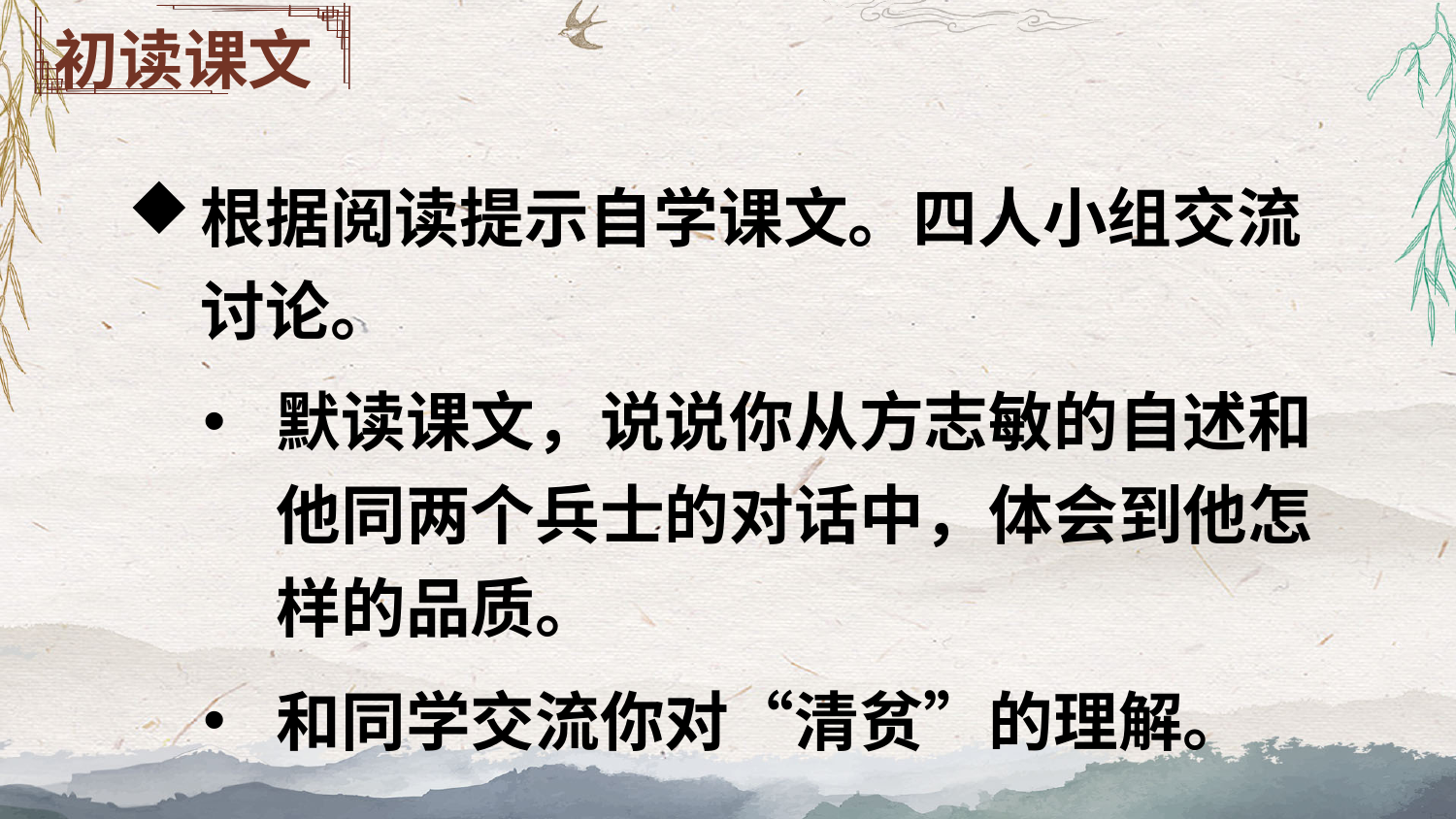

初读课文
根据阅读提示自学课文。四人小组交流讨论。
默读课文，说说你从方志敏的自述和他同两个兵士的对话中，体会到他怎样的品质。
和同学交流你对“清贫”的理解。